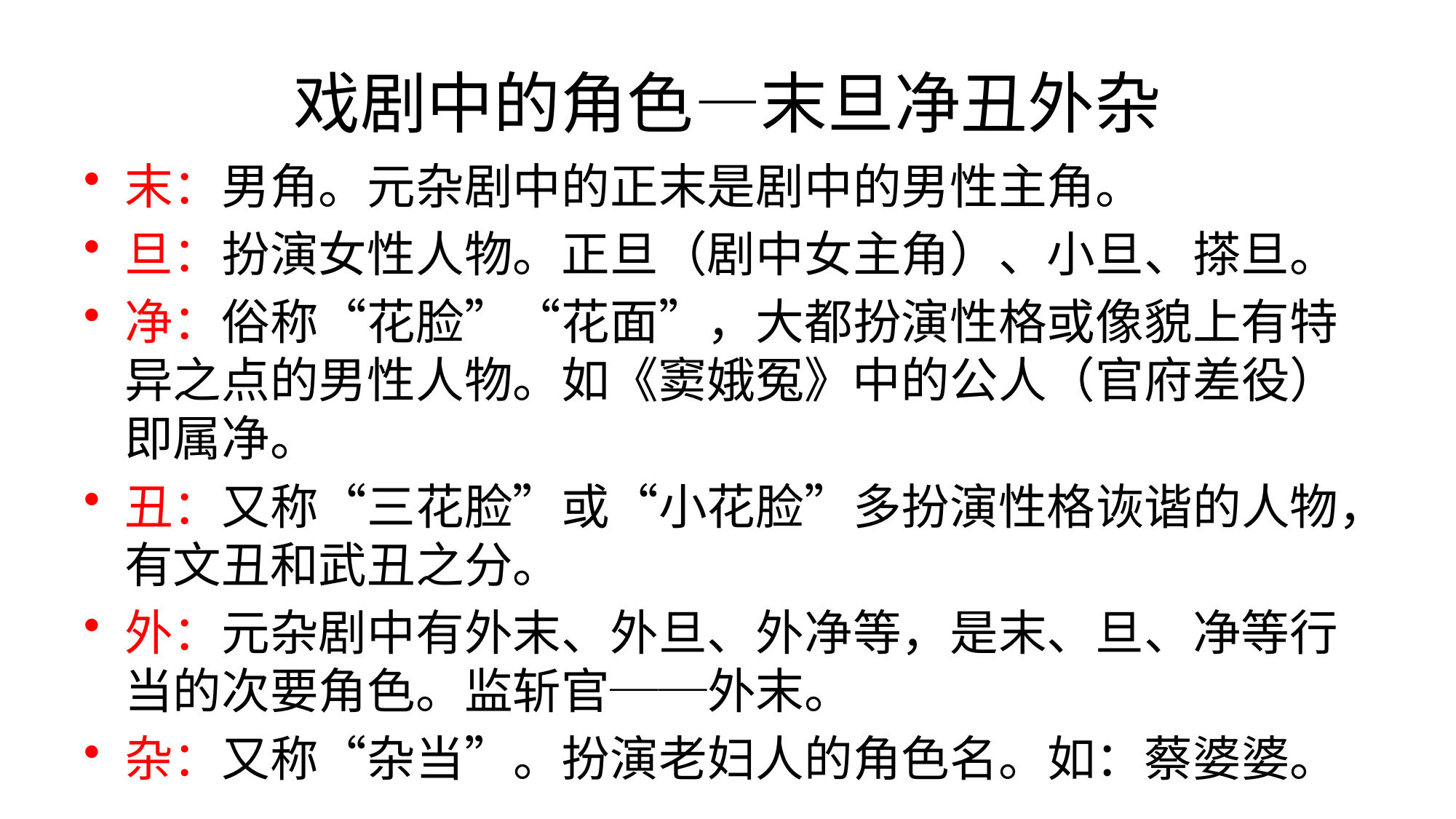

# 戏剧中的角色—末旦净丑外杂
末：男角。元杂剧中的正末是剧中的男性主角。
旦：扮演女性人物。正旦（剧中女主角）、小旦、搽旦。
净：俗称“花脸”“花面”，大都扮演性格或像貌上有特异之点的男性人物。如《窦娥冤》中的公人（官府差役）即属净。
丑：又称“三花脸”或“小花脸”多扮演性格诙谐的人物，有文丑和武丑之分。
外：元杂剧中有外末、外旦、外净等，是末、旦、净等行当的次要角色。监斩官──外末。
杂：又称“杂当”。扮演老妇人的角色名。如：蔡婆婆。